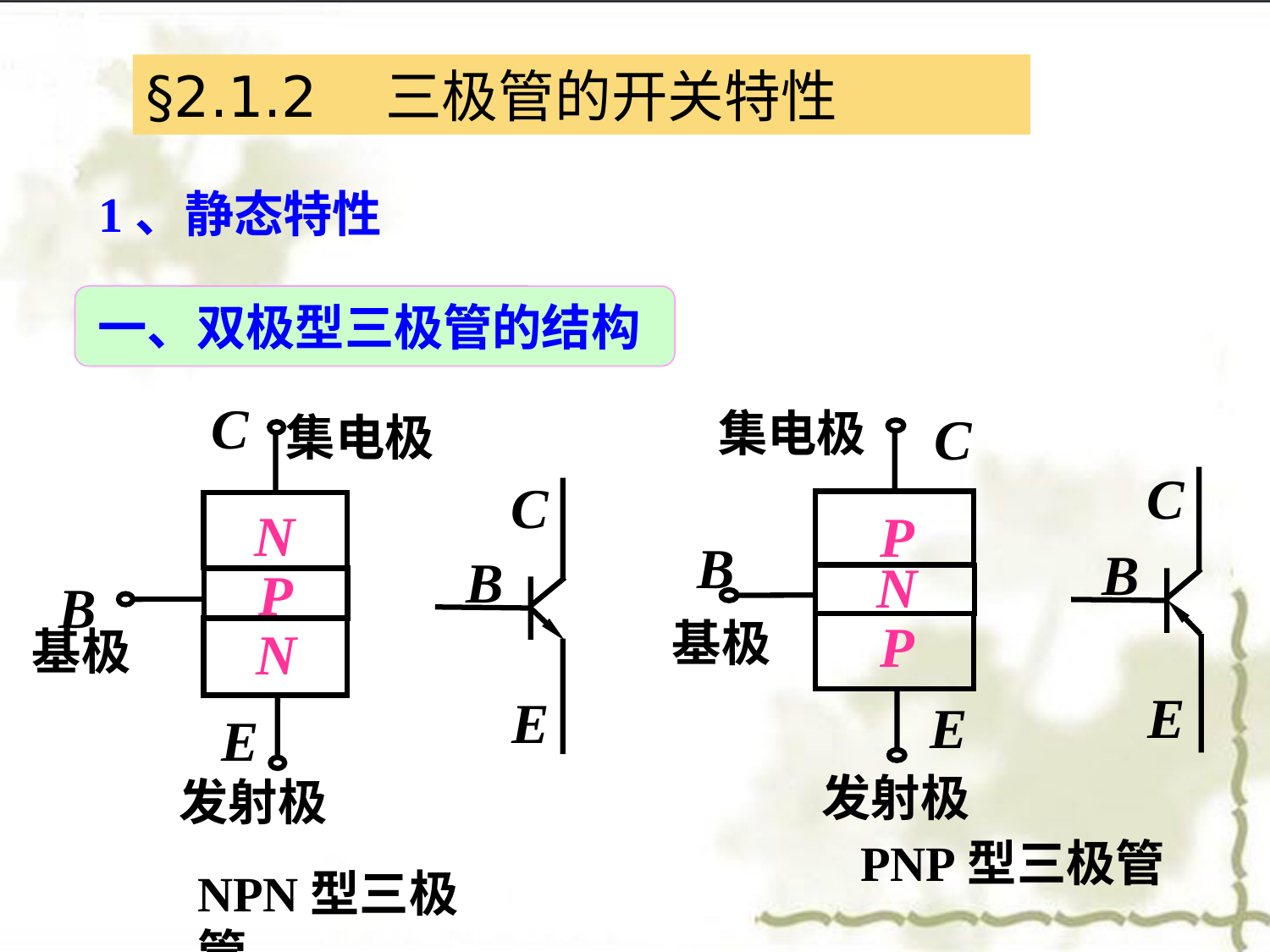

§2.1.2   三极管的开关特性
1、静态特性
一、双极型三极管的结构
C
B
E
集电极
N
P
N
基极
发射极

C

B

E

NPN型三极管
集电极
C

C

B

E
P
N
P
B
基极
E
发射极
PNP型三极管